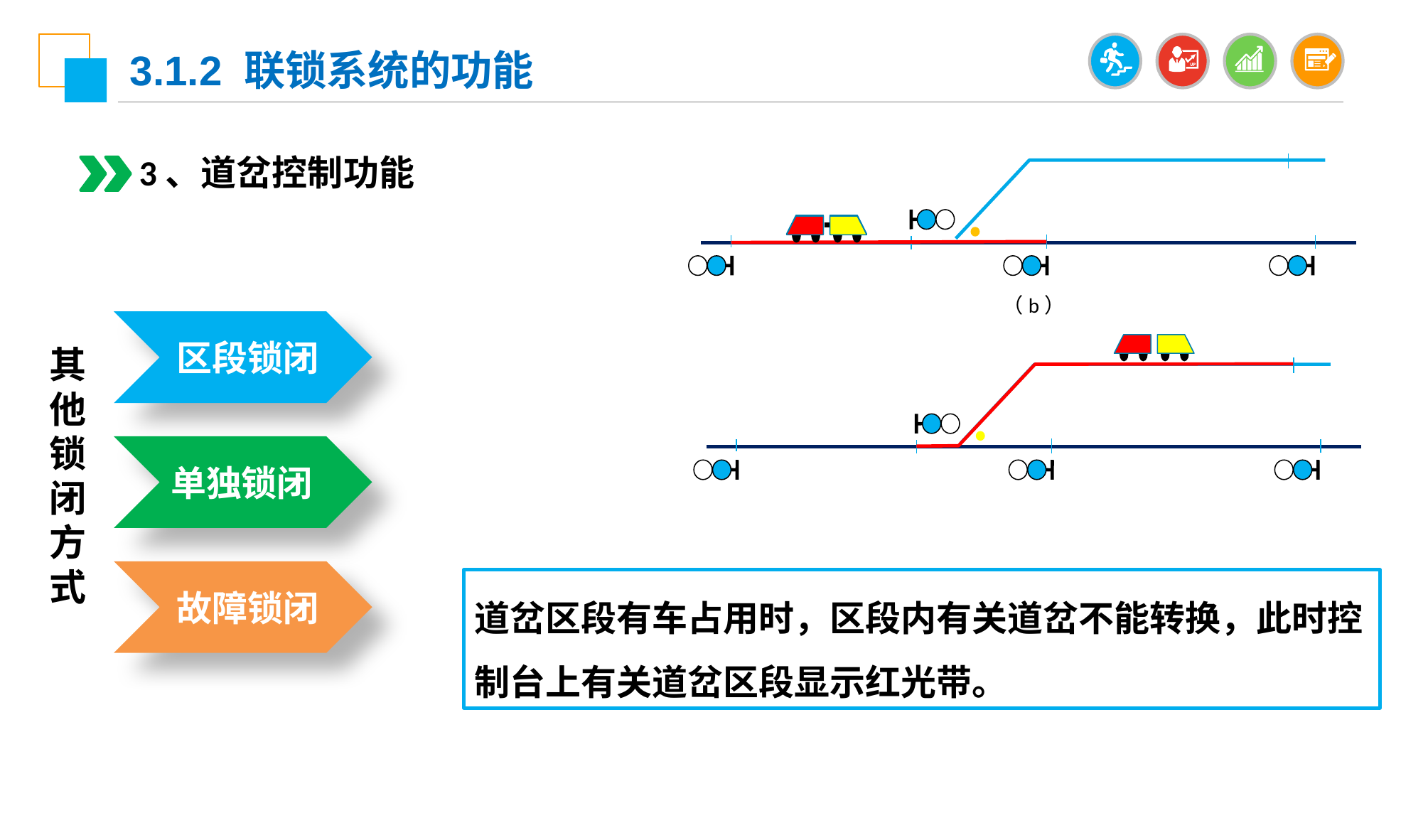

3.1.2 联锁系统的功能
3、道岔控制功能

（b）

区段锁闭
其他锁闭方式

单独锁闭

故障锁闭
道岔区段有车占用时，区段内有关道岔不能转换，此时控制台上有关道岔区段显示红光带。